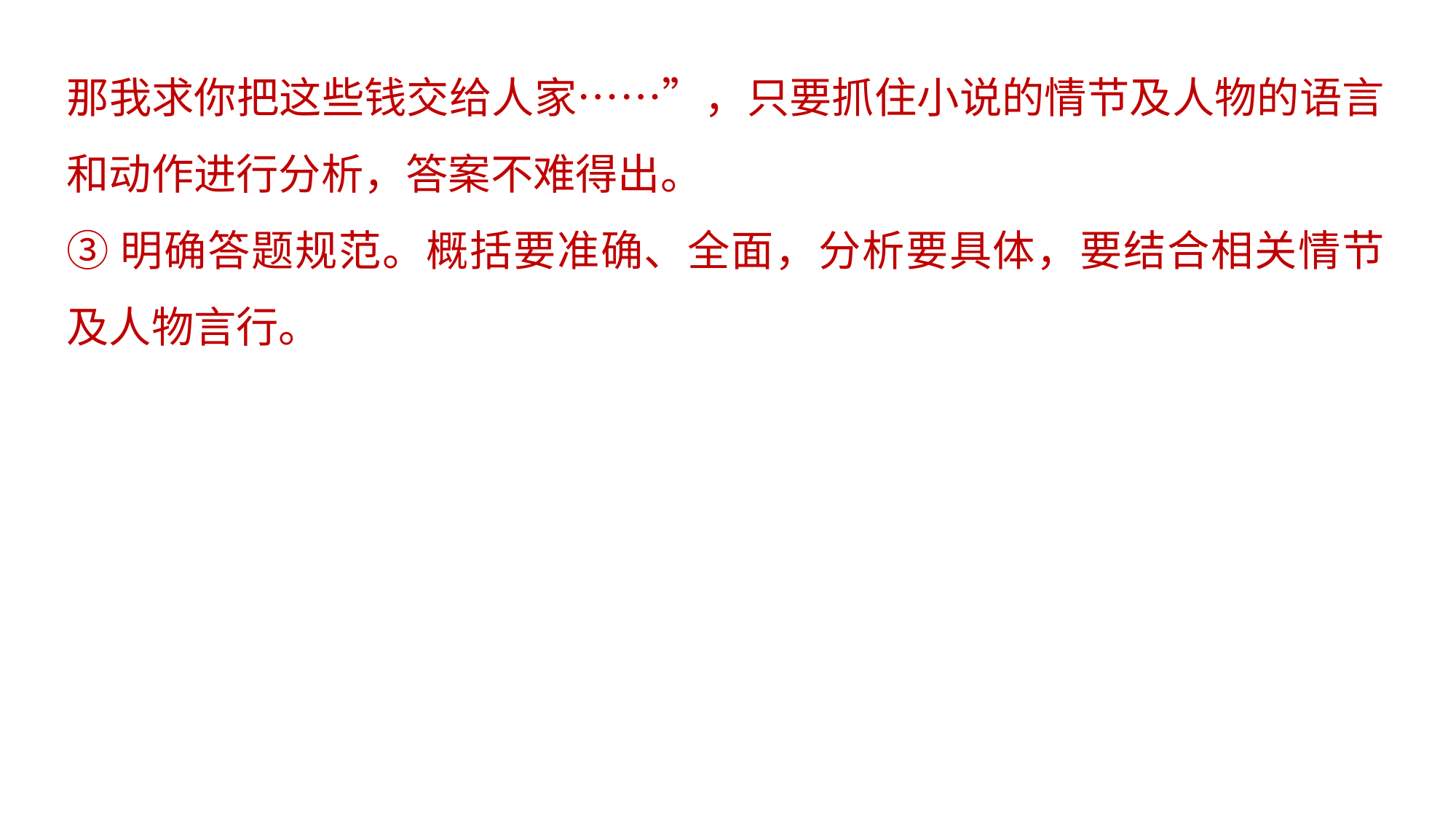

那我求你把这些钱交给人家……”，只要抓住小说的情节及人物的语言和动作进行分析，答案不难得出。
③明确答题规范。概括要准确、全面，分析要具体，要结合相关情节及人物言行。